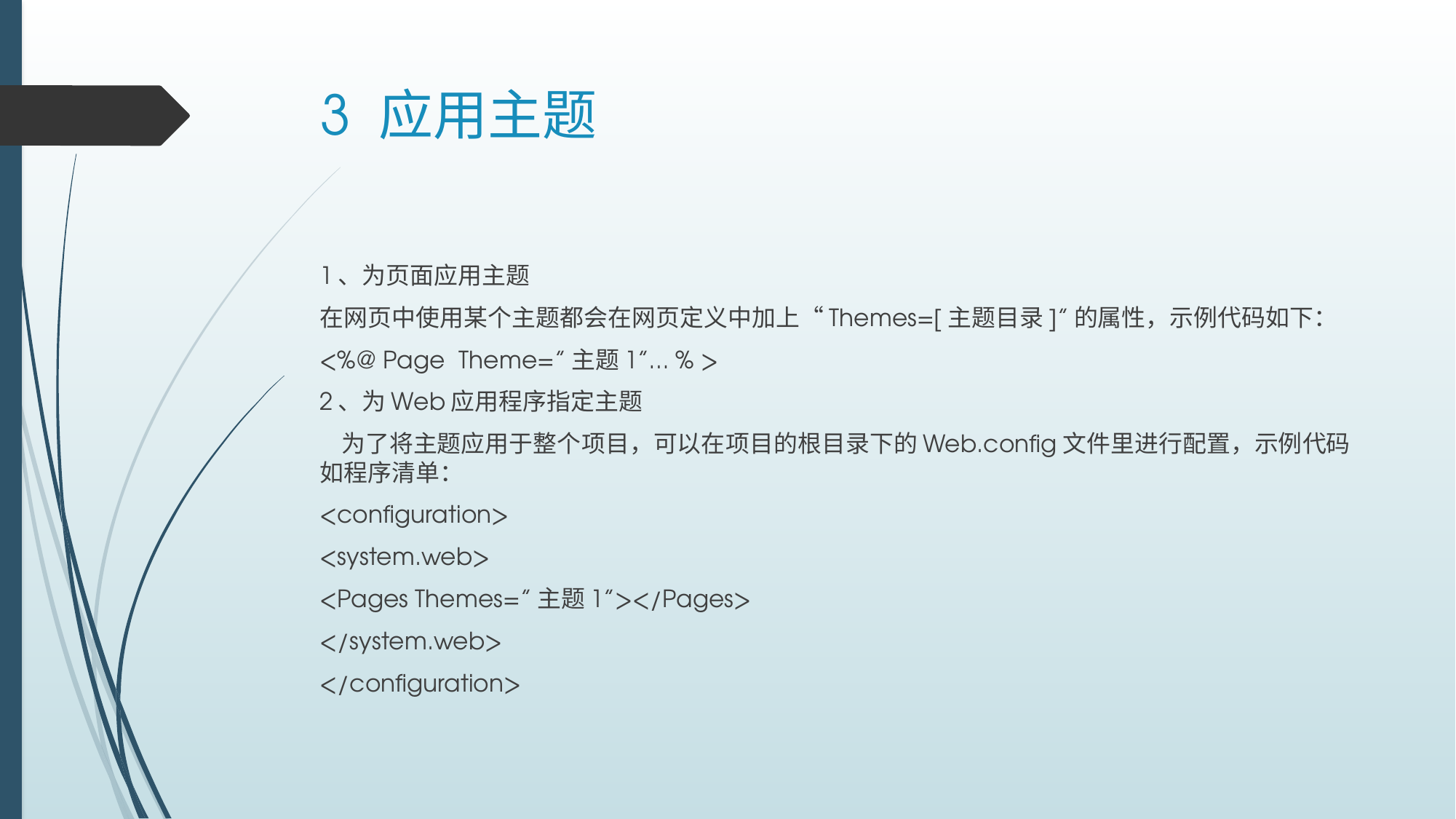

# 3 应用主题
1、为页面应用主题
在网页中使用某个主题都会在网页定义中加上“Themes=[主题目录]”的属性，示例代码如下：
<%@ Page  Theme=”主题1”… % >
2、为Web应用程序指定主题
   为了将主题应用于整个项目，可以在项目的根目录下的Web.config文件里进行配置，示例代码如程序清单：
<configuration>
<system.web>
<Pages Themes=”主题1”></Pages>
</system.web>
</configuration>